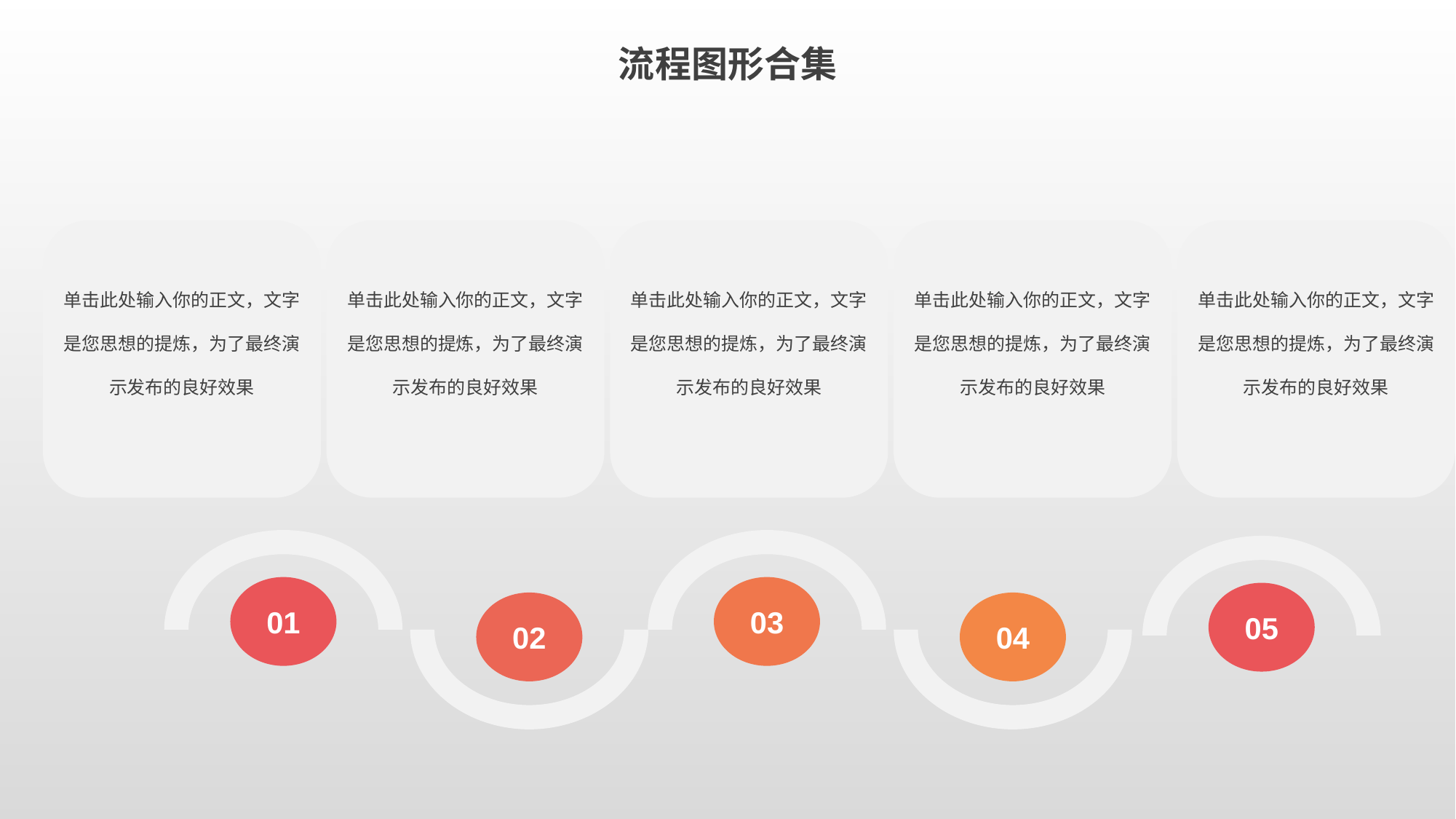

流程图形合集

单击此处输入你的正文，文字是您思想的提炼，为了最终演示发布的良好效果

单击此处输入你的正文，文字是您思想的提炼，为了最终演示发布的良好效果

单击此处输入你的正文，文字是您思想的提炼，为了最终演示发布的良好效果

单击此处输入你的正文，文字是您思想的提炼，为了最终演示发布的良好效果

单击此处输入你的正文，文字是您思想的提炼，为了最终演示发布的良好效果

01
03
05
02
04